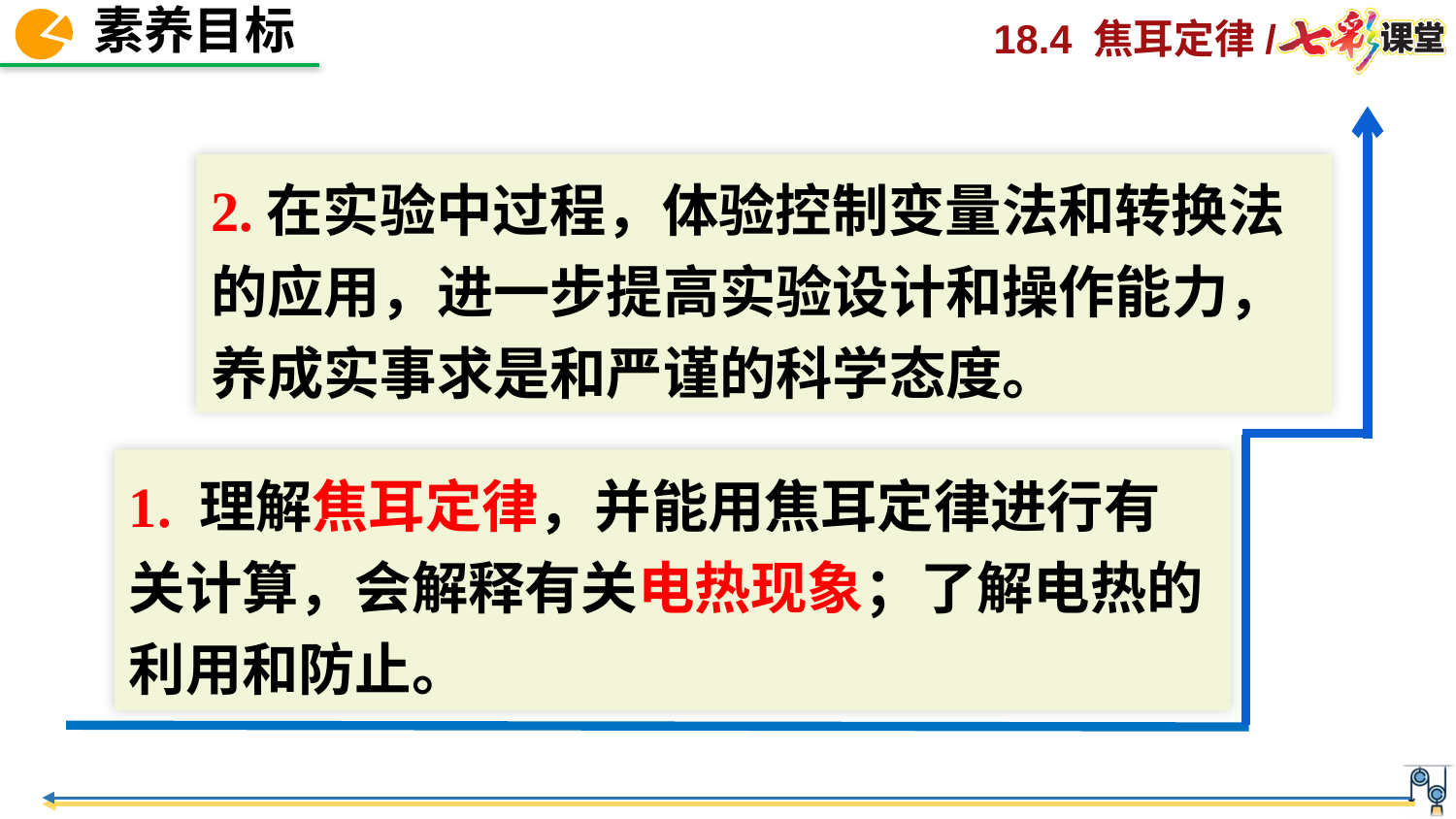

2.在实验中过程，体验控制变量法和转换法的应用，进一步提高实验设计和操作能力，养成实事求是和严谨的科学态度。
1. 理解焦耳定律，并能用焦耳定律进行有关计算，会解释有关电热现象；了解电热的利用和防止。